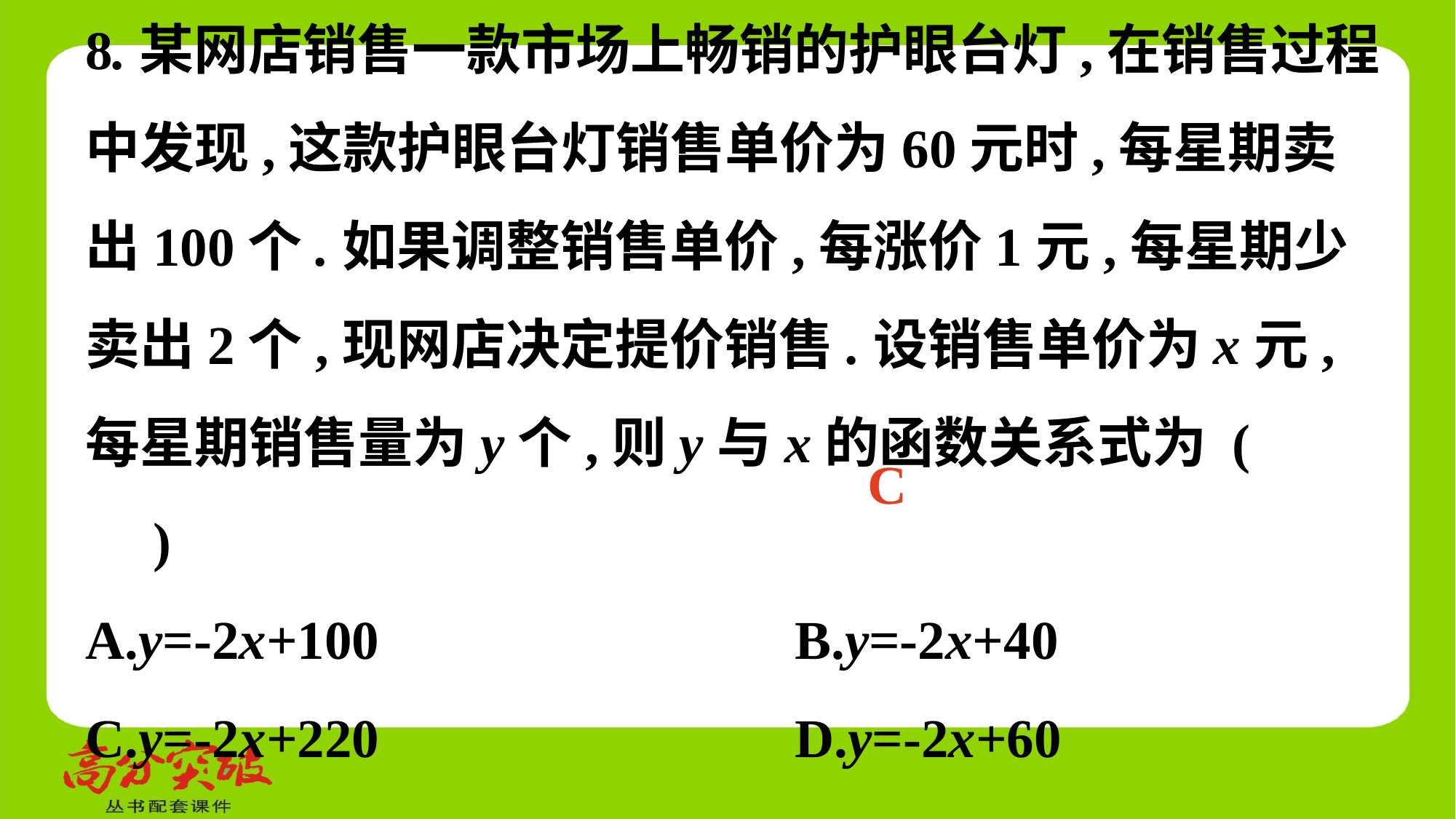

8.某网店销售一款市场上畅销的护眼台灯,在销售过程中发现,这款护眼台灯销售单价为60元时,每星期卖出100个.如果调整销售单价,每涨价1元,每星期少卖出2个,现网店决定提价销售.设销售单价为x元,每星期销售量为y个,则y与x的函数关系式为 (　    　)
A.y=-2x+100	                            B.y=-2x+40
C.y=-2x+220	                            D.y=-2x+60
C